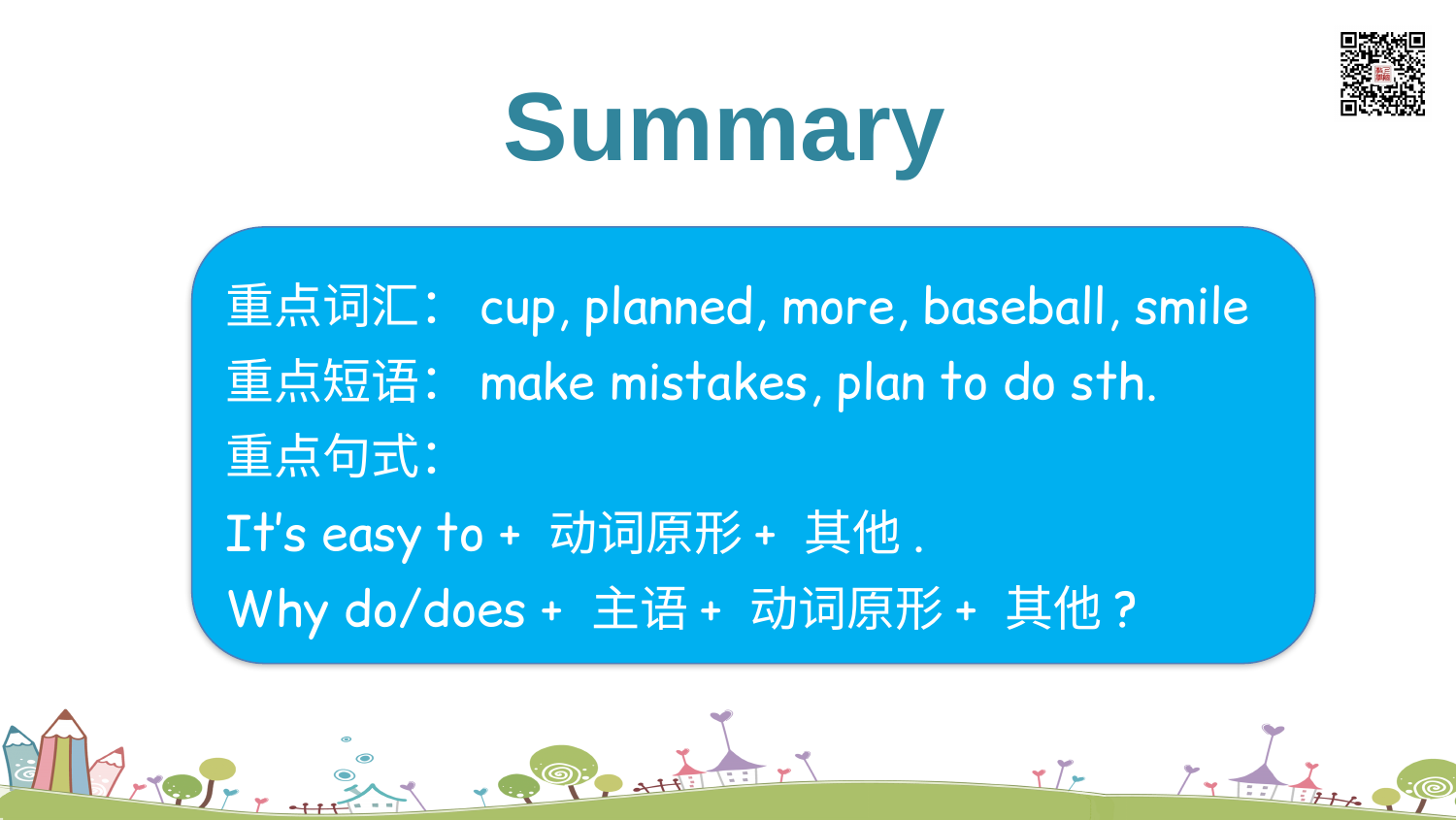

listen and say
Summary

重点词汇：cup, planned, more, baseball, smile
重点短语：make mistakes, plan to do sth.
重点句式：
It’s easy to + 动词原形+ 其他.
Why do/does + 主语+ 动词原形+ 其他?